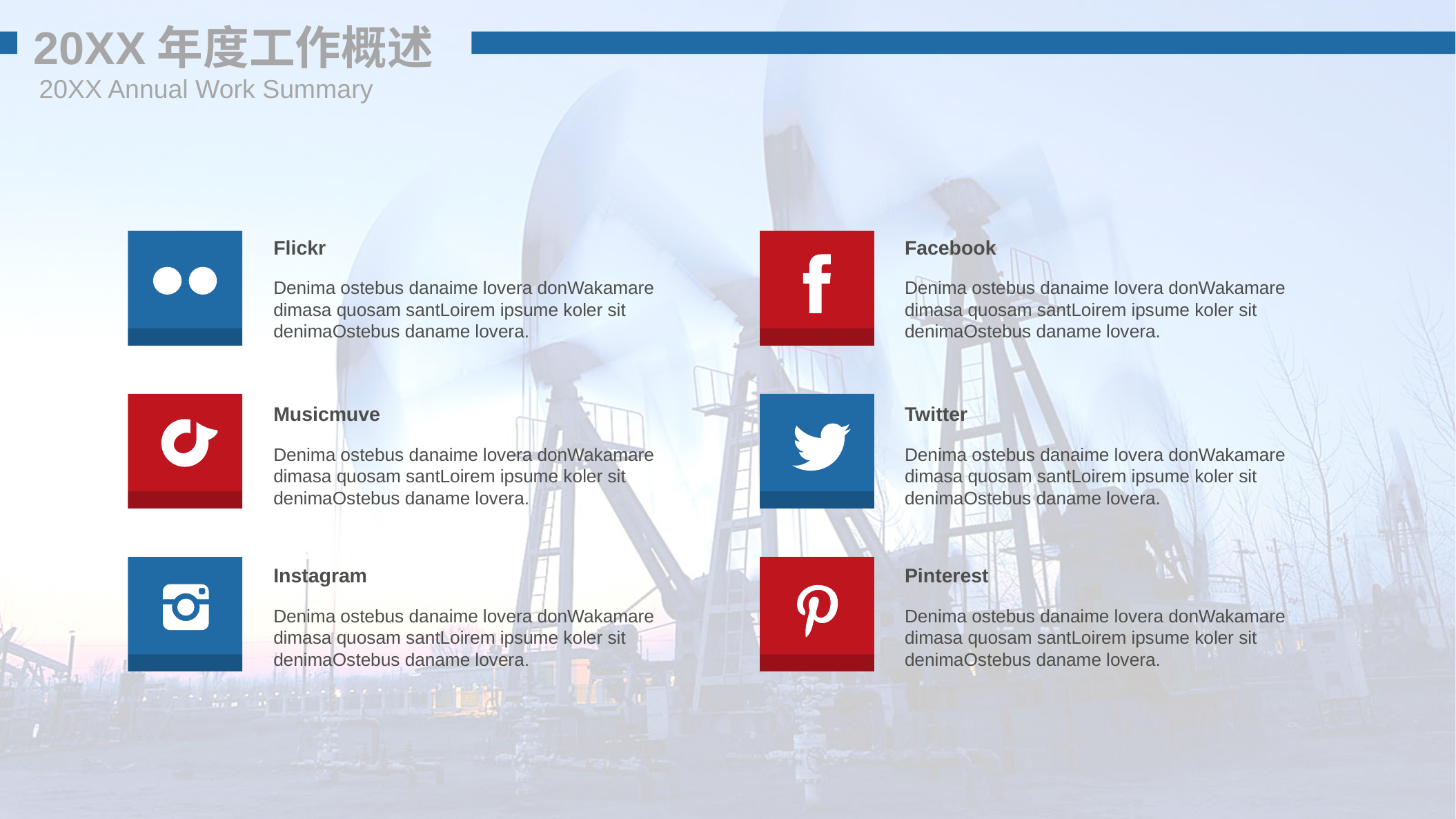

20XX年度工作概述

20XX Annual Work Summary
Flickr
Facebook

Denima ostebus danaime lovera donWakamare dimasa quosam santLoirem ipsume koler sit denimaOstebus daname lovera.
Denima ostebus danaime lovera donWakamare dimasa quosam santLoirem ipsume koler sit denimaOstebus daname lovera.

Musicmuve
Twitter

Denima ostebus danaime lovera donWakamare dimasa quosam santLoirem ipsume koler sit denimaOstebus daname lovera.
Denima ostebus danaime lovera donWakamare dimasa quosam santLoirem ipsume koler sit denimaOstebus daname lovera.

Instagram
Pinterest

Denima ostebus danaime lovera donWakamare dimasa quosam santLoirem ipsume koler sit denimaOstebus daname lovera.
Denima ostebus danaime lovera donWakamare dimasa quosam santLoirem ipsume koler sit denimaOstebus daname lovera.